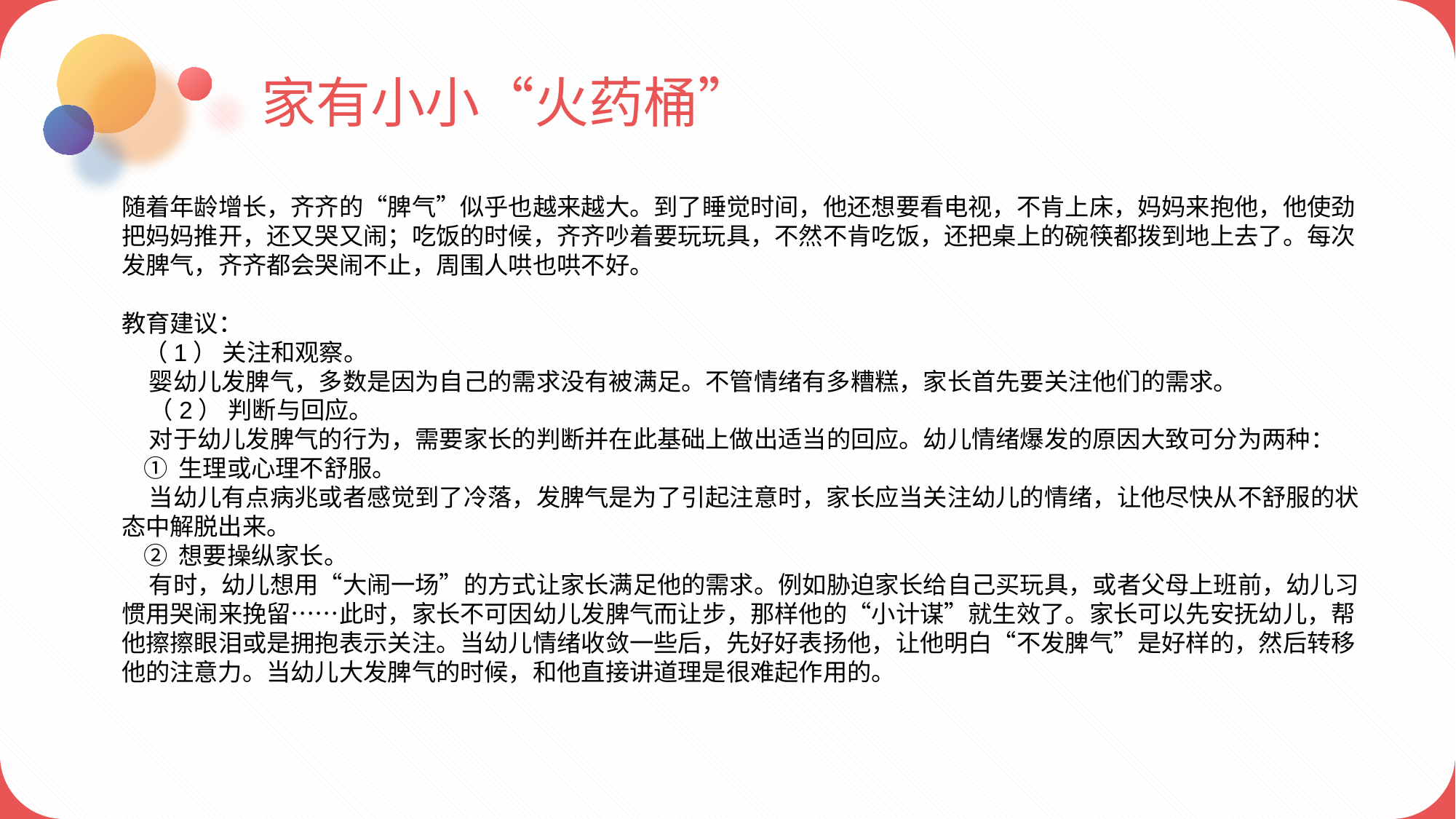

家有小小“火药桶”
随着年龄增长，齐齐的“脾气”似乎也越来越大。到了睡觉时间，他还想要看电视，不肯上床，妈妈来抱他，他使劲把妈妈推开，还又哭又闹；吃饭的时候，齐齐吵着要玩玩具，不然不肯吃饭，还把桌上的碗筷都拨到地上去了。每次发脾气，齐齐都会哭闹不止，周围人哄也哄不好。

教育建议：
   （1） 关注和观察。
    婴幼儿发脾气，多数是因为自己的需求没有被满足。不管情绪有多糟糕，家长首先要关注他们的需求。
    （2） 判断与回应。
    对于幼儿发脾气的行为，需要家长的判断并在此基础上做出适当的回应。幼儿情绪爆发的原因大致可分为两种：
    ① 生理或心理不舒服。
    当幼儿有点病兆或者感觉到了冷落，发脾气是为了引起注意时，家长应当关注幼儿的情绪，让他尽快从不舒服的状态中解脱出来。
    ② 想要操纵家长。
    有时，幼儿想用“大闹一场”的方式让家长满足他的需求。例如胁迫家长给自己买玩具，或者父母上班前，幼儿习惯用哭闹来挽留……此时，家长不可因幼儿发脾气而让步，那样他的“小计谋”就生效了。家长可以先安抚幼儿，帮他擦擦眼泪或是拥抱表示关注。当幼儿情绪收敛一些后，先好好表扬他，让他明白“不发脾气”是好样的，然后转移他的注意力。当幼儿大发脾气的时候，和他直接讲道理是很难起作用的。